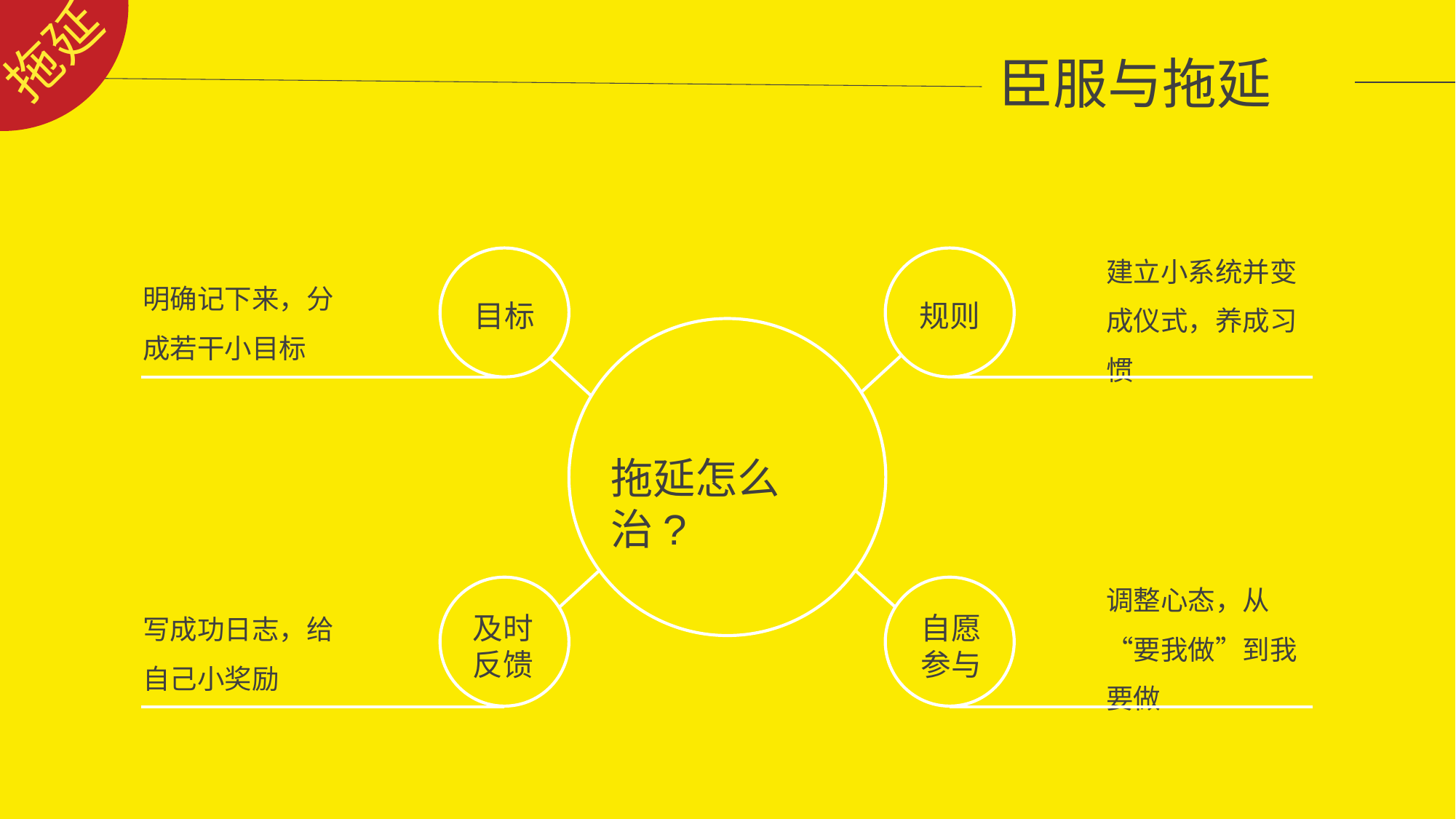

拖延
   臣服与拖延
建立小系统并变成仪式，养成习惯

明确记下来，分成若干小目标
目标
规则

拖延怎么治?
调整心态，从“要我做”到我要做

写成功日志，给自己小奖励
自愿参与
及时反馈